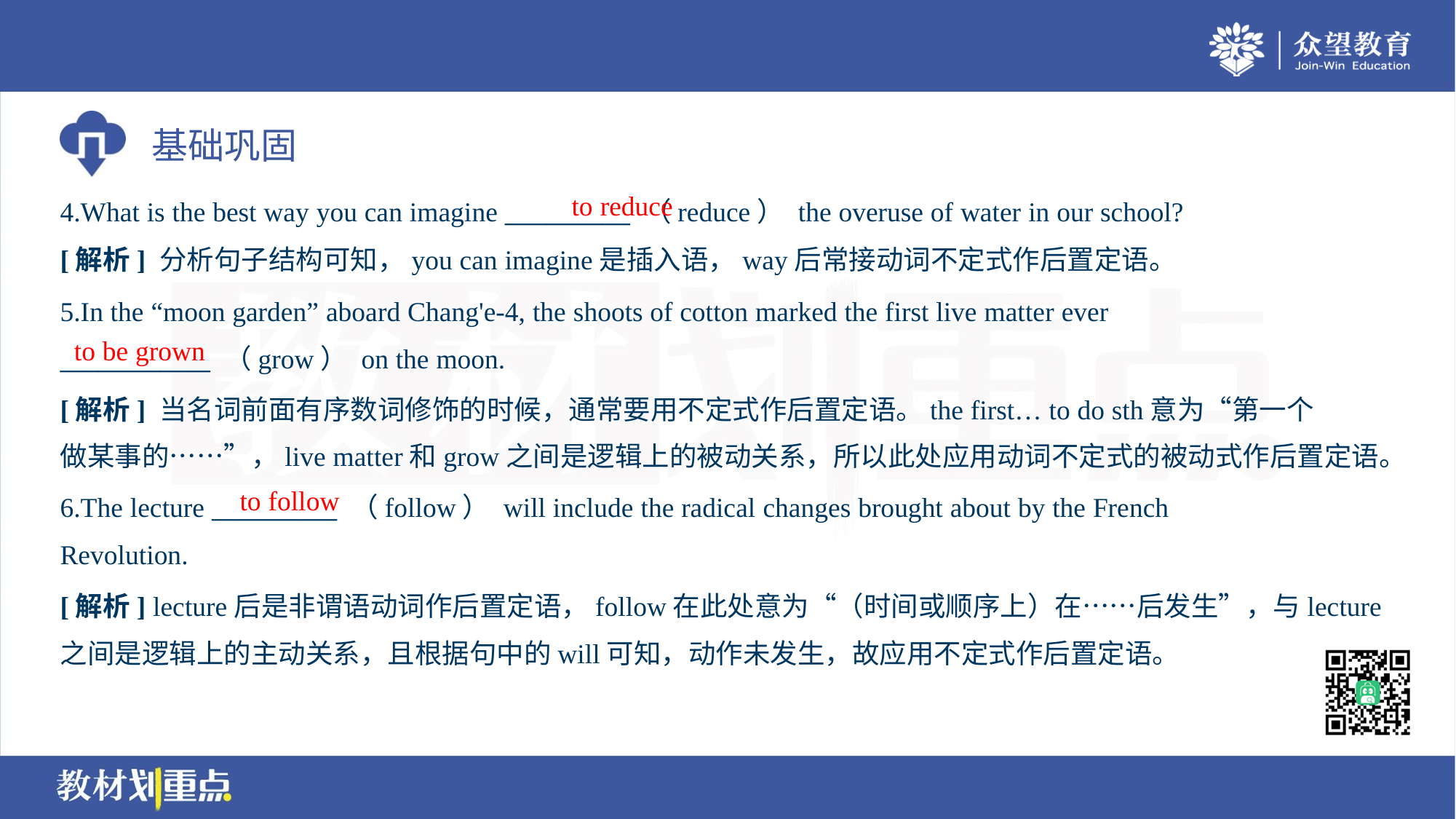

to reduce
4.What is the best way you can imagine __________ （reduce） the overuse of water in our school?
[解析] 分析句子结构可知，you can imagine是插入语，way后常接动词不定式作后置定语。
5.In the “moon garden” aboard Chang'e-4, the shoots of cotton marked the first live matter ever
____________ （grow） on the moon.
to be grown
[解析] 当名词前面有序数词修饰的时候，通常要用不定式作后置定语。the first… to do sth意为“第一个
做某事的……”，live matter和grow之间是逻辑上的被动关系，所以此处应用动词不定式的被动式作后置定语。
to follow
6.The lecture __________ （follow） will include the radical changes brought about by the French
Revolution.
[解析] lecture后是非谓语动词作后置定语，follow在此处意为“（时间或顺序上）在……后发生”，与lecture
之间是逻辑上的主动关系，且根据句中的will可知，动作未发生，故应用不定式作后置定语。